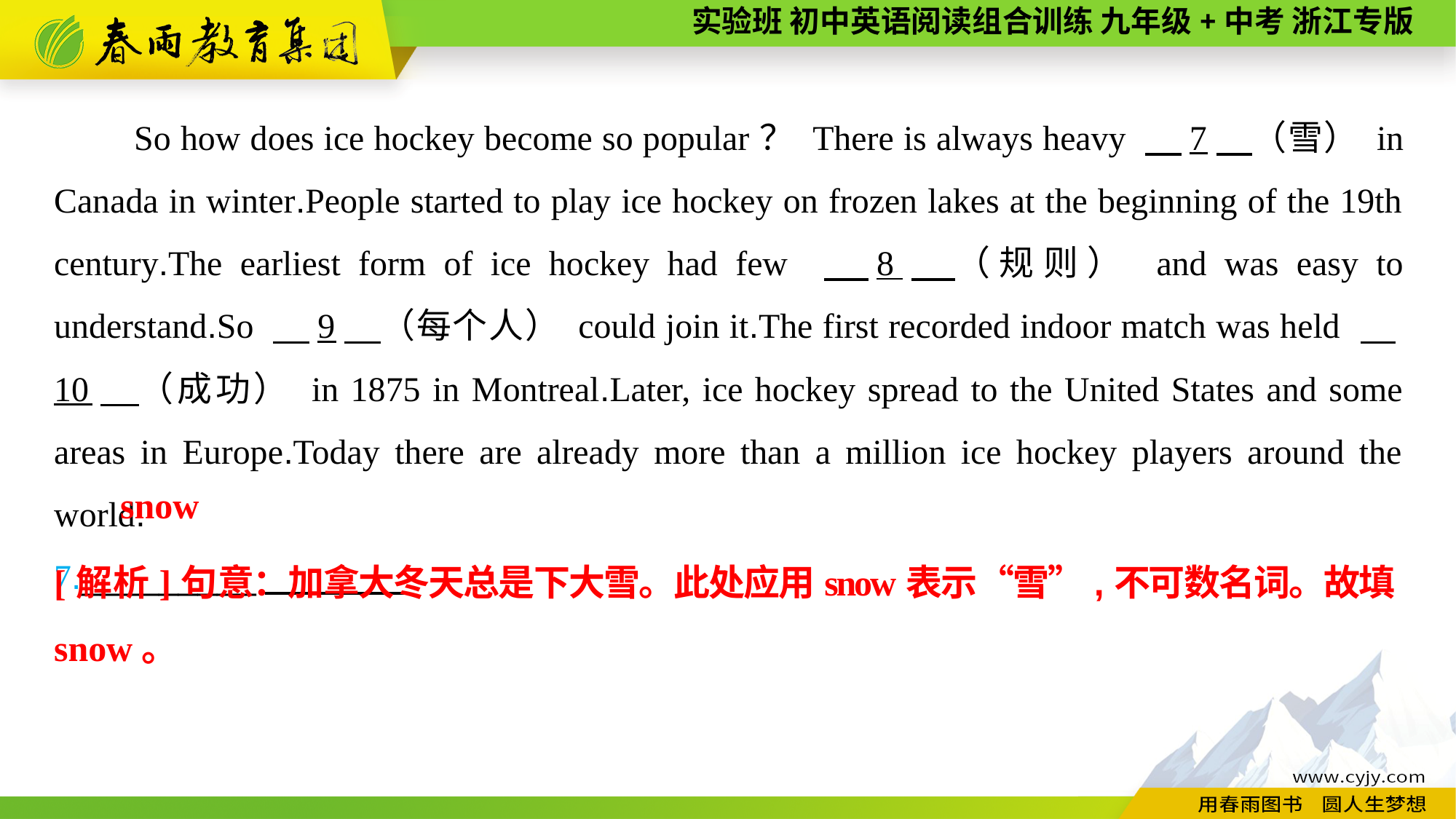

So how does ice hockey become so popular？ There is always heavy 　7　（雪） in Canada in winter.People started to play ice hockey on frozen lakes at the beginning of the 19th century.The earliest form of ice hockey had few 　8　（规则） and was easy to understand.So 　9　（每个人） could join it.The first recorded indoor match was held 　10　（成功） in 1875 in Montreal.Later, ice hockey spread to the United States and some areas in Europe.Today there are already more than a million ice hockey players around the world.
7._________
snow
[解析]句意：加拿大冬天总是下大雪。此处应用snow表示“雪”,不可数名词。故填snow。